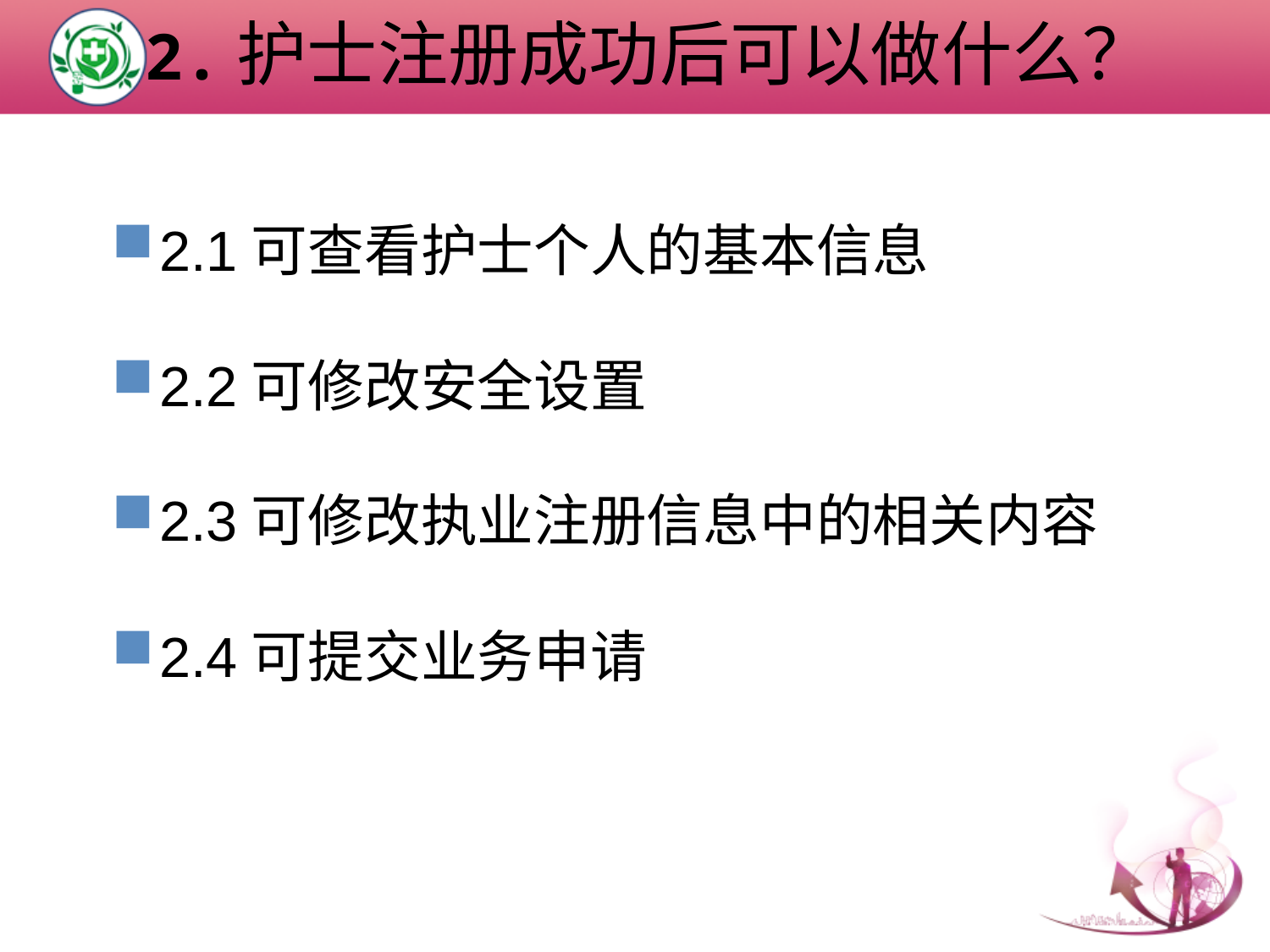

# 2.护士注册成功后可以做什么？
2.1可查看护士个人的基本信息

2.2可修改安全设置

2.3可修改执业注册信息中的相关内容

2.4可提交业务申请